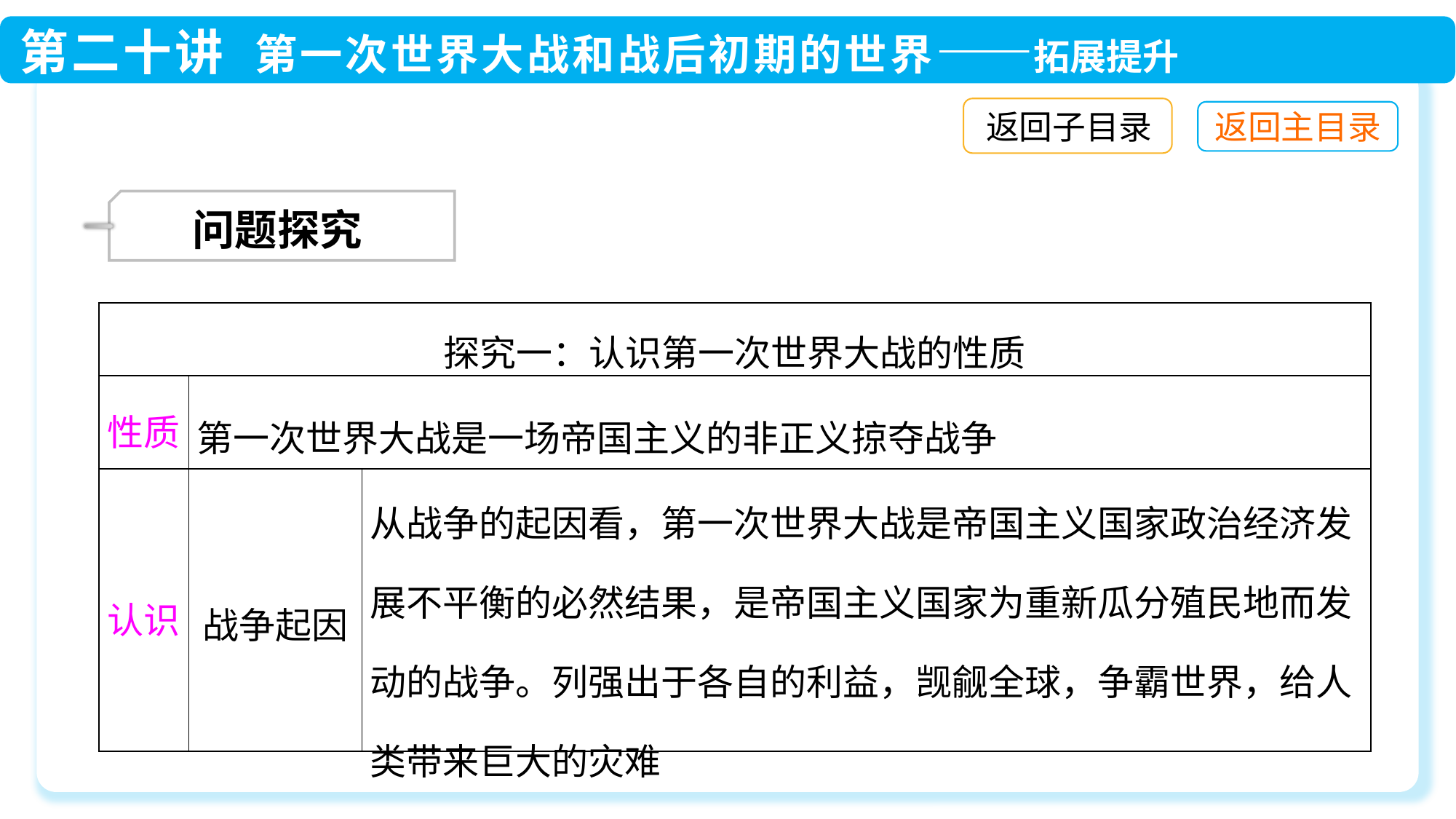

返回子目录
 问题探究

| 探究一：认识第一次世界大战的性质 |  |  |
| --- | --- | --- |
| 性质 | 第一次世界大战是一场帝国主义的非正义掠夺战争 |  |
| 认识 | 战争起因 | 从战争的起因看，第一次世界大战是帝国主义国家政治经济发展不平衡的必然结果，是帝国主义国家为重新瓜分殖民地而发动的战争。列强出于各自的利益，觊觎全球，争霸世界，给人类带来巨大的灾难 |